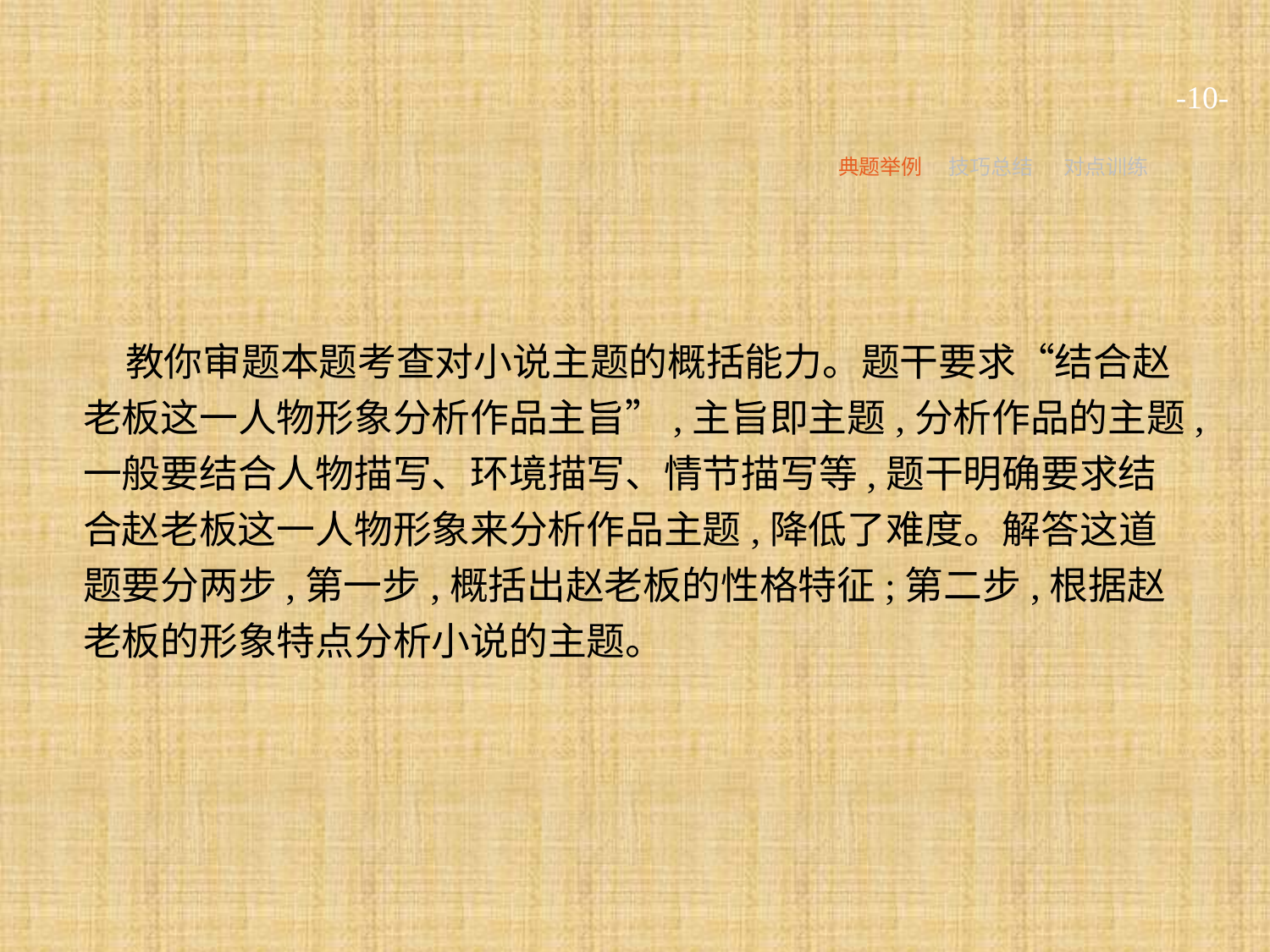

-10-
典题举例
技巧总结
对点训练
教你审题本题考查对小说主题的概括能力。题干要求“结合赵老板这一人物形象分析作品主旨”,主旨即主题,分析作品的主题,一般要结合人物描写、环境描写、情节描写等,题干明确要求结合赵老板这一人物形象来分析作品主题,降低了难度。解答这道题要分两步,第一步,概括出赵老板的性格特征;第二步,根据赵老板的形象特点分析小说的主题。